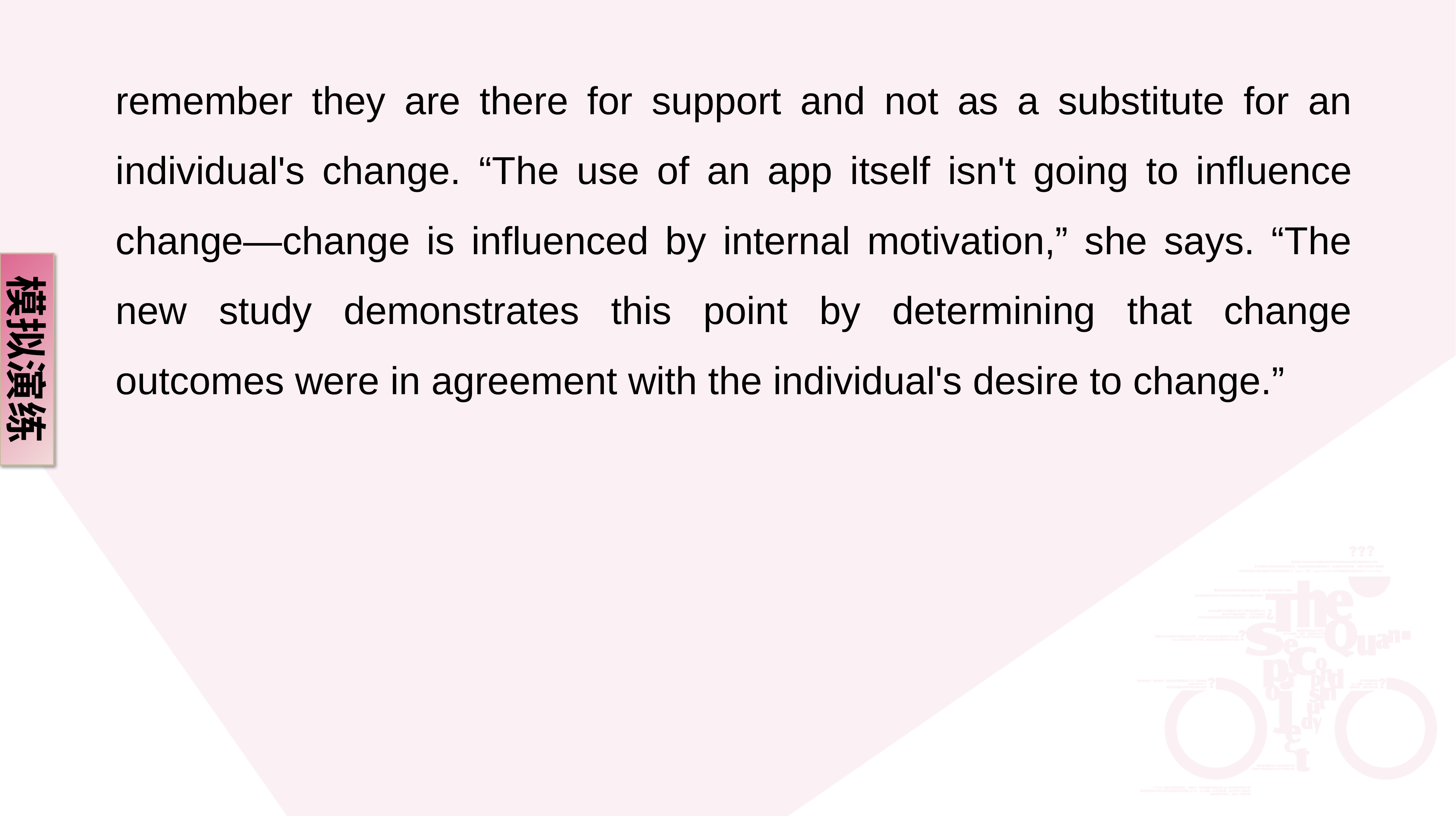

remember they are there for support and not as a substitute for an individual's change. “The use of an app itself isn't going to influence change—change is influenced by internal motivation,” she says. “The new study demonstrates this point by determining that change outcomes were in agreement with the individual's desire to change.”

模拟演练